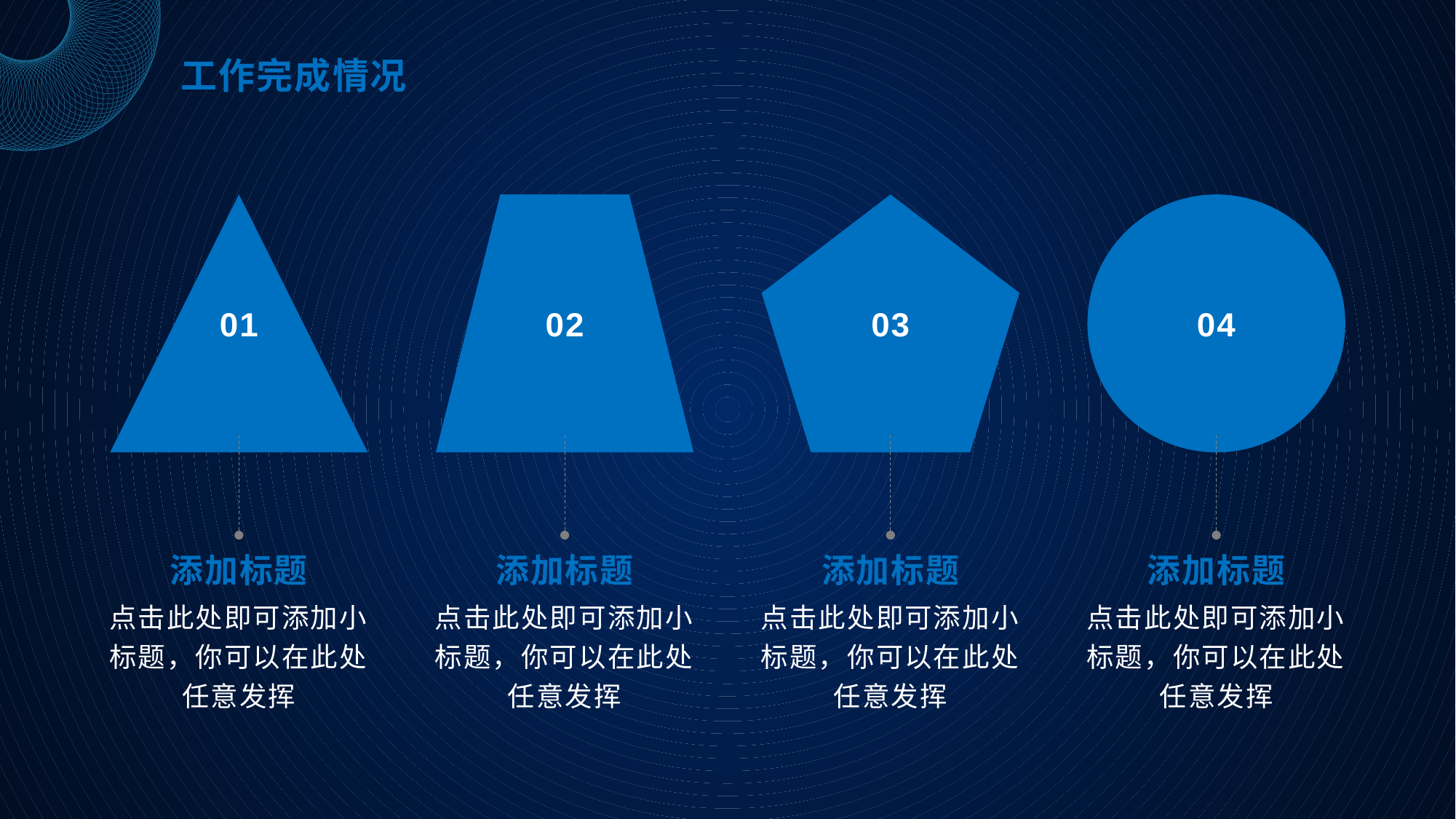

工作完成情况

01
添加标题
点击此处即可添加小标题，你可以在此处任意发挥

02
添加标题
点击此处即可添加小标题，你可以在此处任意发挥

03
添加标题
点击此处即可添加小标题，你可以在此处任意发挥

04
添加标题
点击此处即可添加小标题，你可以在此处任意发挥